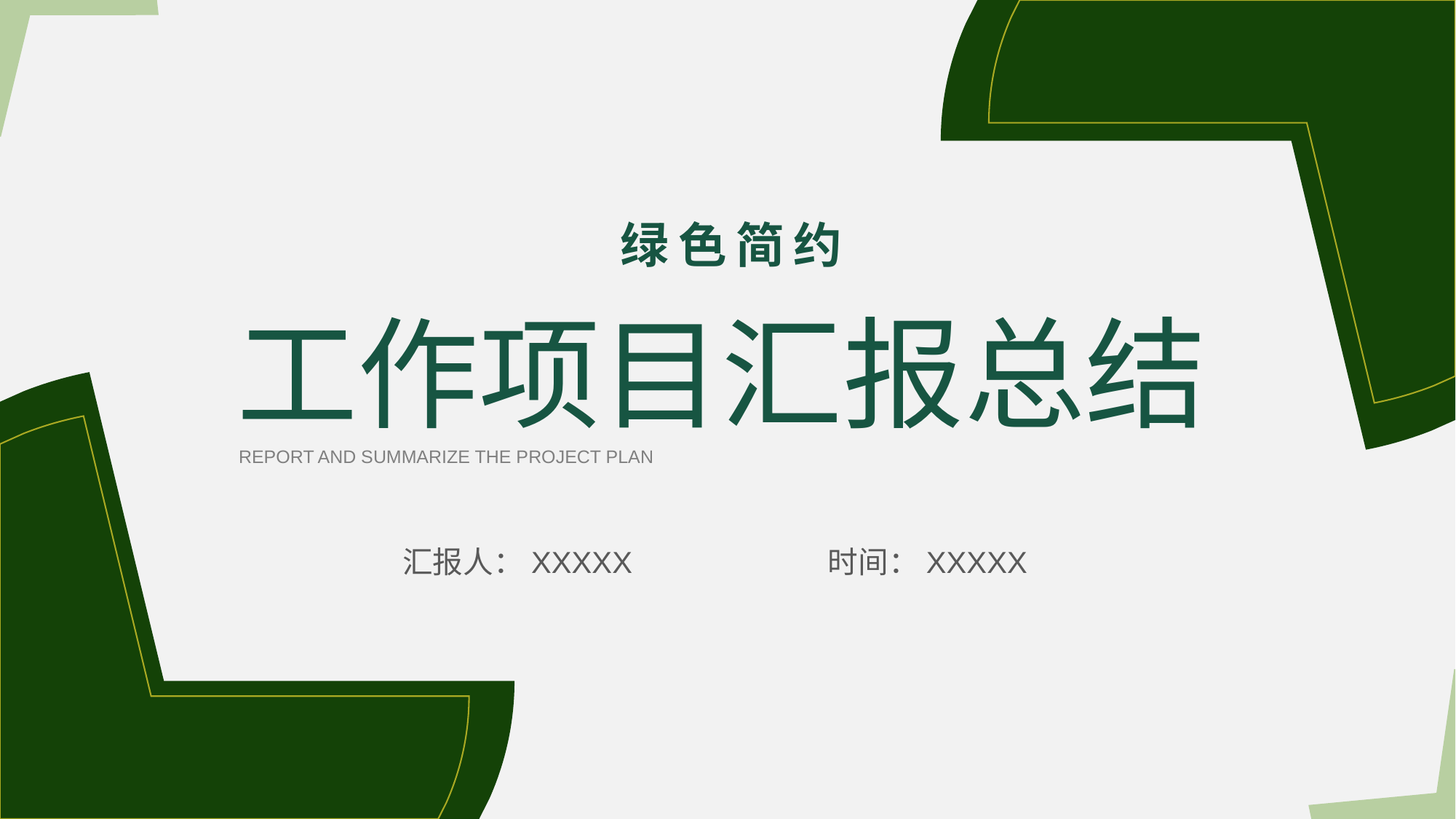

绿色简约
工作项目汇报总结
REPORT AND SUMMARIZE THE PROJECT PLAN
汇报人：XXXXX
时间：XXXXX